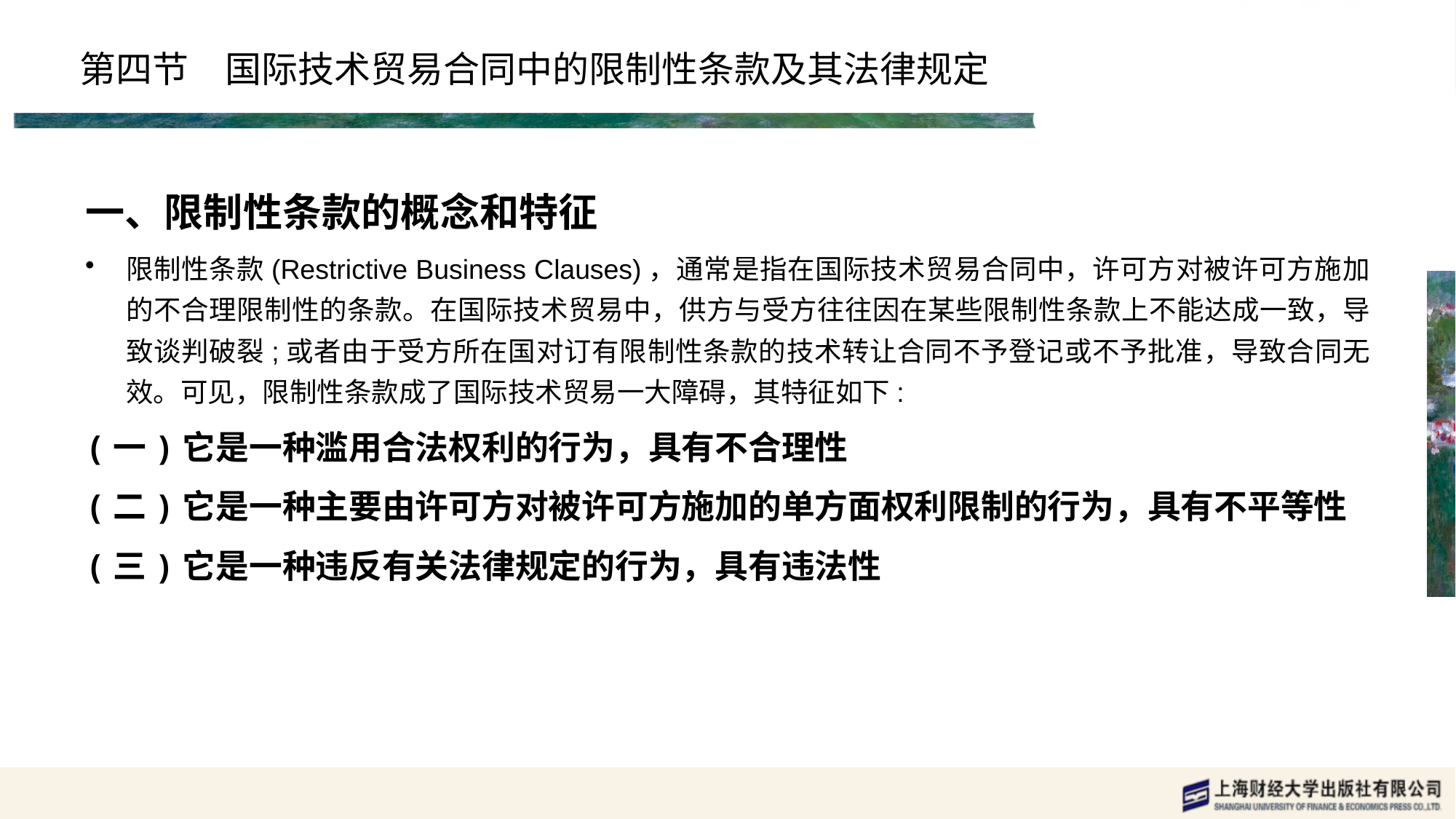

# 第四节　国际技术贸易合同中的限制性条款及其法律规定
一、限制性条款的概念和特征
限制性条款(Restrictive Business Clauses)，通常是指在国际技术贸易合同中，许可方对被许可方施加的不合理限制性的条款。在国际技术贸易中，供方与受方往往因在某些限制性条款上不能达成一致，导致谈判破裂;或者由于受方所在国对订有限制性条款的技术转让合同不予登记或不予批准，导致合同无效。可见，限制性条款成了国际技术贸易一大障碍，其特征如下:
(一)它是一种滥用合法权利的行为，具有不合理性
(二)它是一种主要由许可方对被许可方施加的单方面权利限制的行为，具有不平等性
(三)它是一种违反有关法律规定的行为，具有违法性